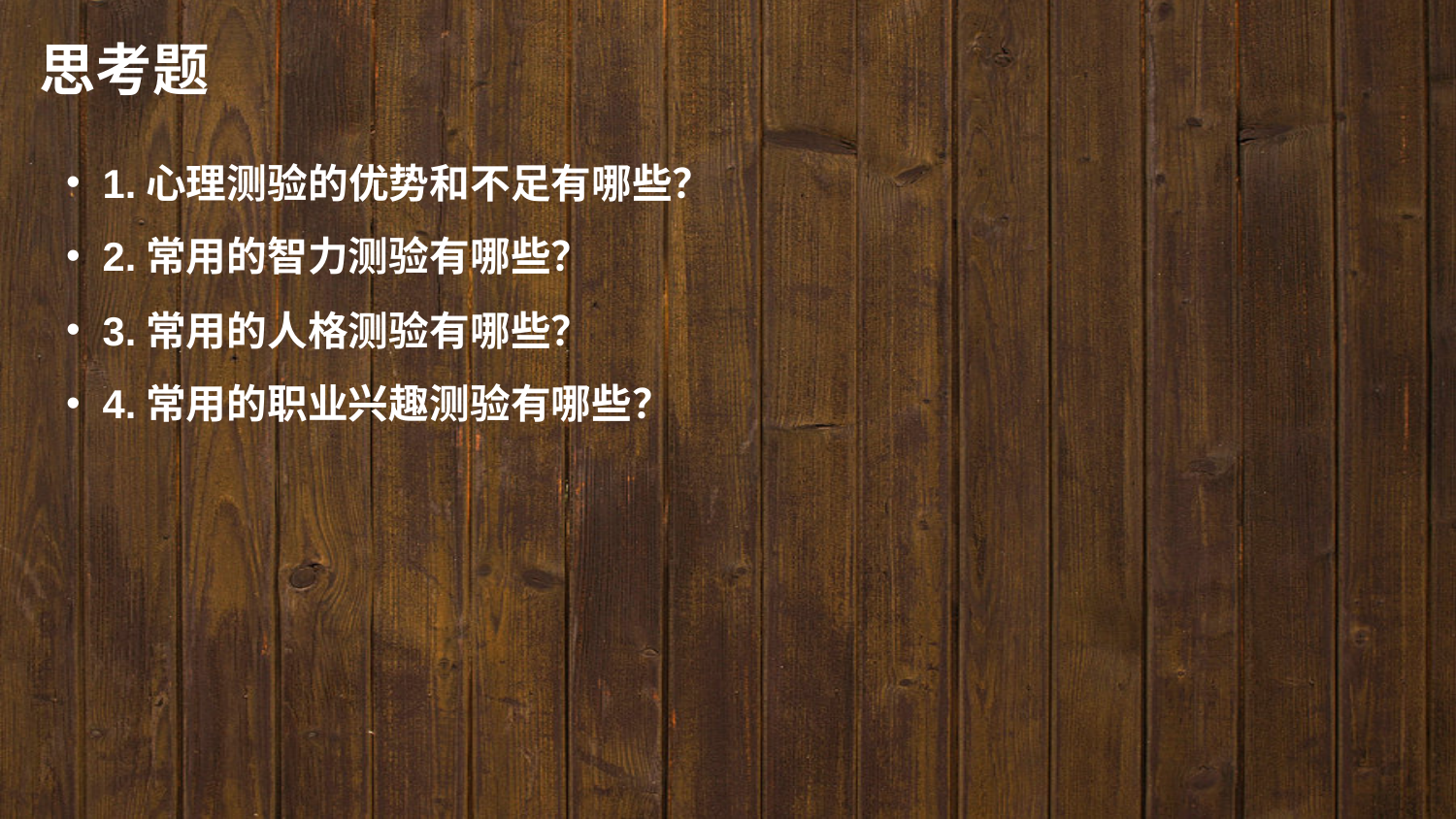

思考题
1.心理测验的优势和不足有哪些？
2.常用的智力测验有哪些？
3.常用的人格测验有哪些？
4.常用的职业兴趣测验有哪些？